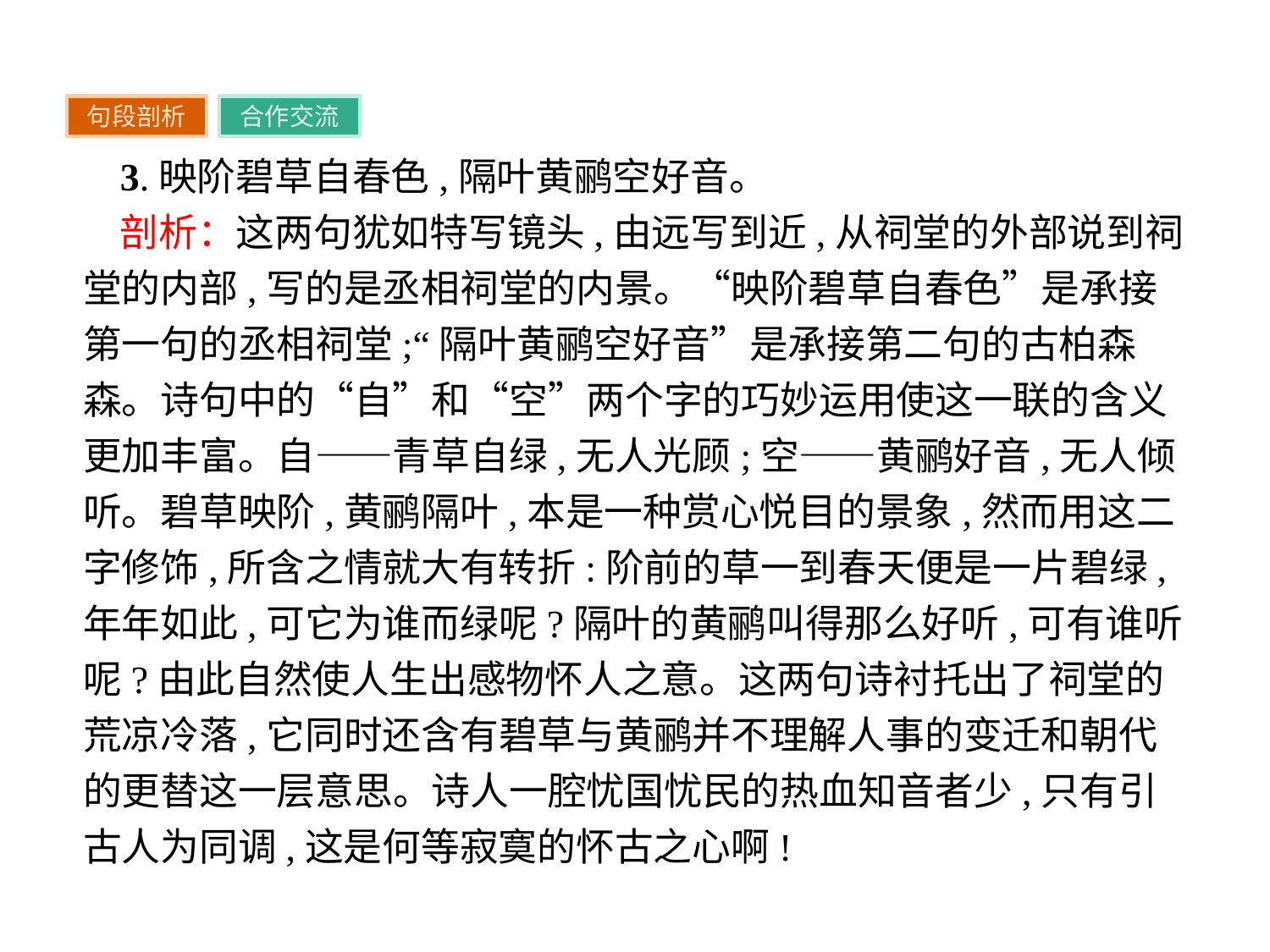

句段剖析
合作交流
3.映阶碧草自春色,隔叶黄鹂空好音。
剖析：这两句犹如特写镜头,由远写到近,从祠堂的外部说到祠堂的内部,写的是丞相祠堂的内景。“映阶碧草自春色”是承接第一句的丞相祠堂;“隔叶黄鹂空好音”是承接第二句的古柏森森。诗句中的“自”和“空”两个字的巧妙运用使这一联的含义更加丰富。自——青草自绿,无人光顾;空——黄鹂好音,无人倾听。碧草映阶,黄鹂隔叶,本是一种赏心悦目的景象,然而用这二字修饰,所含之情就大有转折:阶前的草一到春天便是一片碧绿,年年如此,可它为谁而绿呢?隔叶的黄鹂叫得那么好听,可有谁听呢?由此自然使人生出感物怀人之意。这两句诗衬托出了祠堂的荒凉冷落,它同时还含有碧草与黄鹂并不理解人事的变迁和朝代的更替这一层意思。诗人一腔忧国忧民的热血知音者少,只有引古人为同调,这是何等寂寞的怀古之心啊!